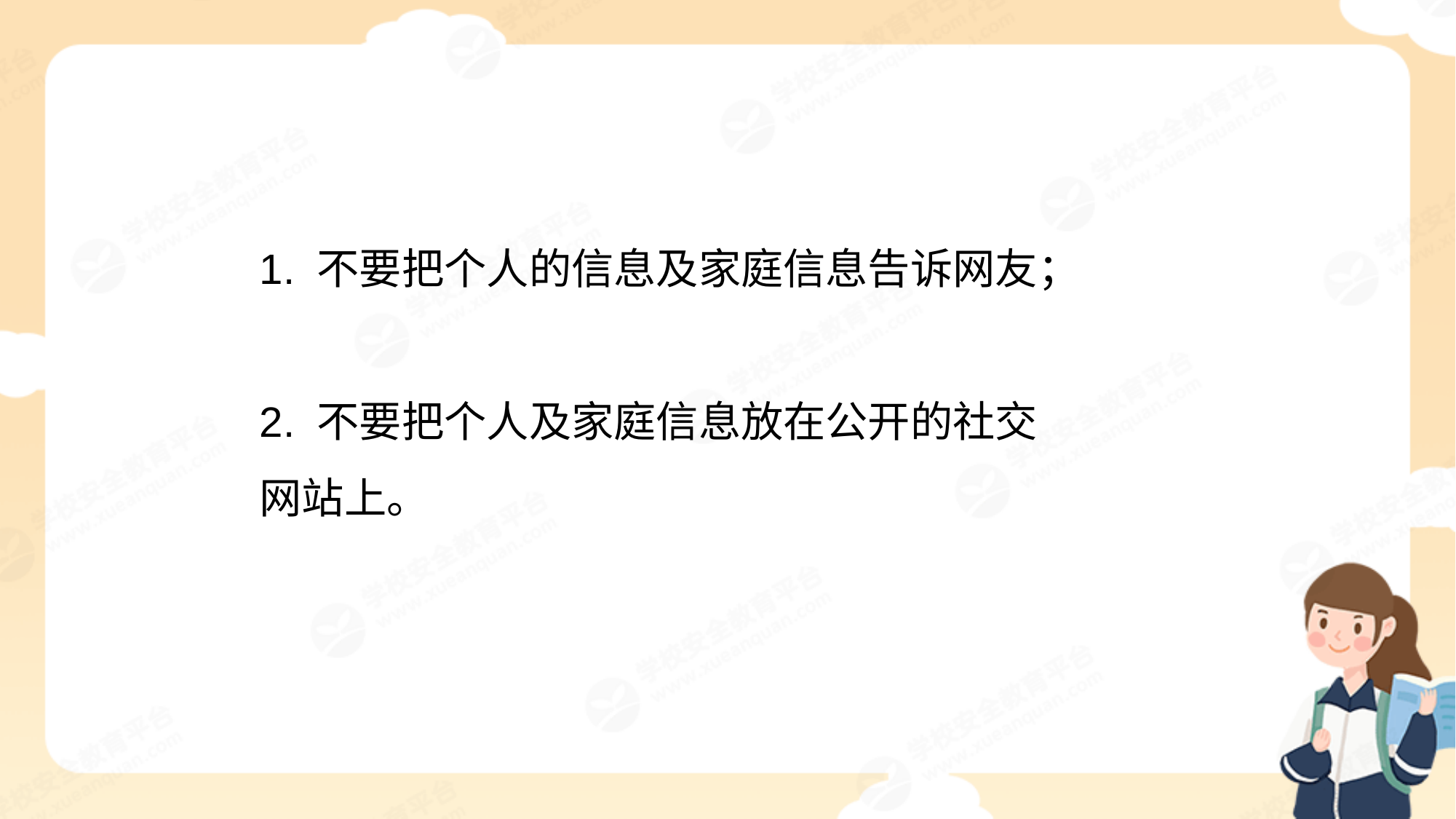

1. 不要把个人的信息及家庭信息告诉网友；

2. 不要把个人及家庭信息放在公开的社交网站上。